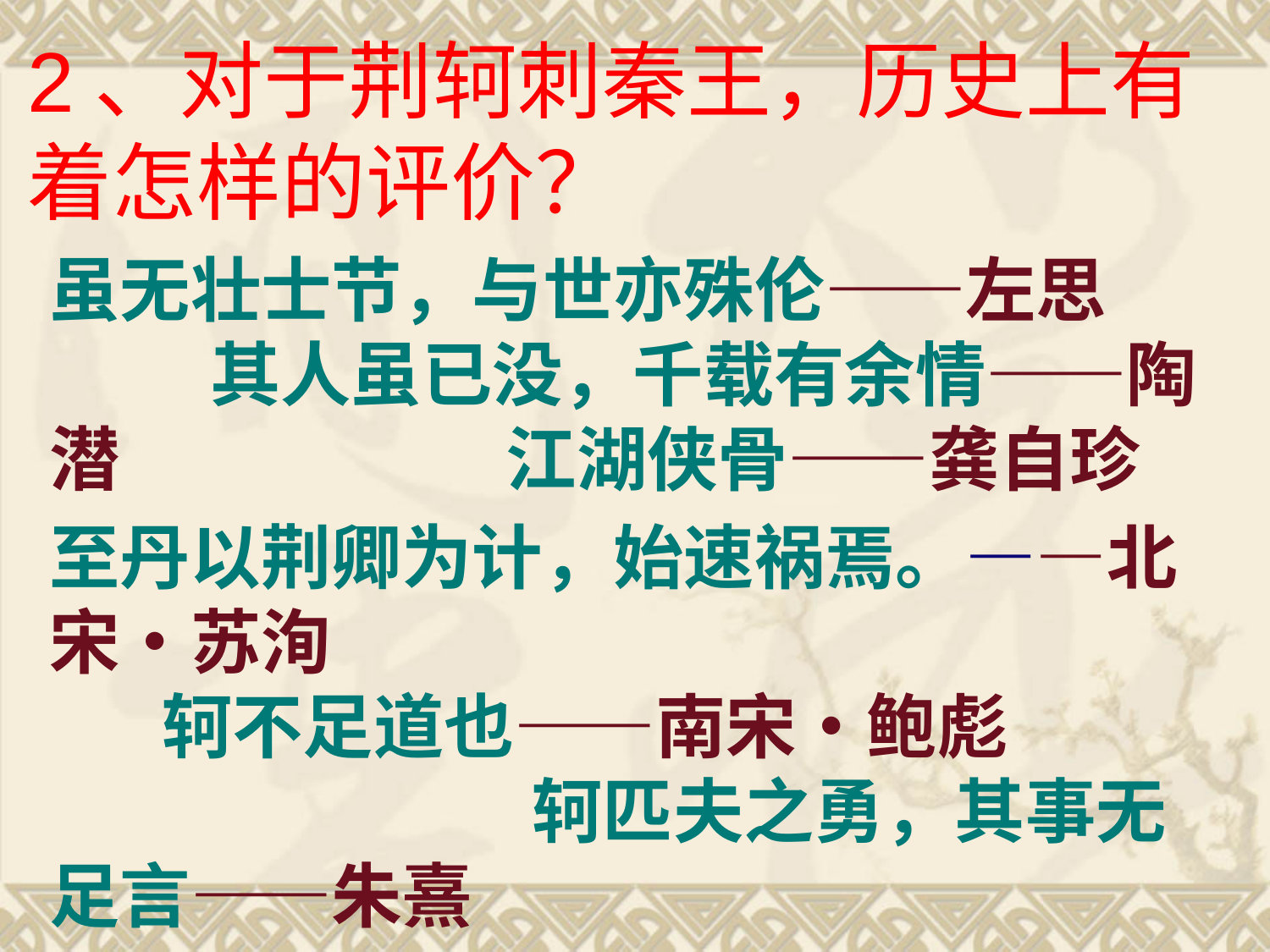

2、对于荆轲刺秦王，历史上有着怎样的评价？
虽无壮士节，与世亦殊伦——左思                  其人虽已没，千载有余情——陶潜                        江湖侠骨——龚自珍
至丹以荆卿为计，始速祸焉。——北宋•苏洵                                                               轲不足道也——南宋•鲍彪                                            轲匹夫之勇，其事无足言——朱熹